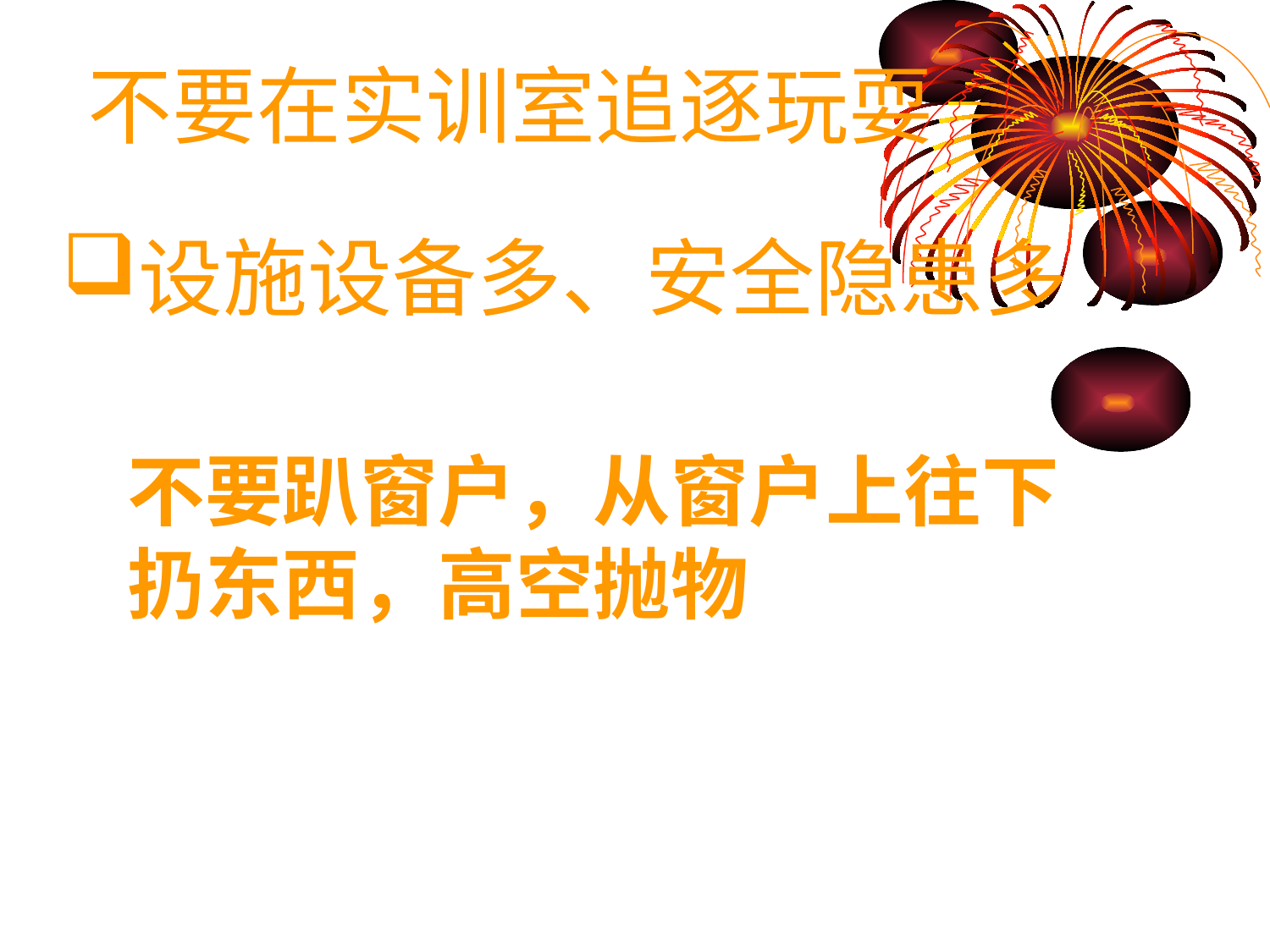

不要在实训室追逐玩耍
设施设备多、安全隐患多
不要趴窗户，从窗户上往下扔东西，高空抛物